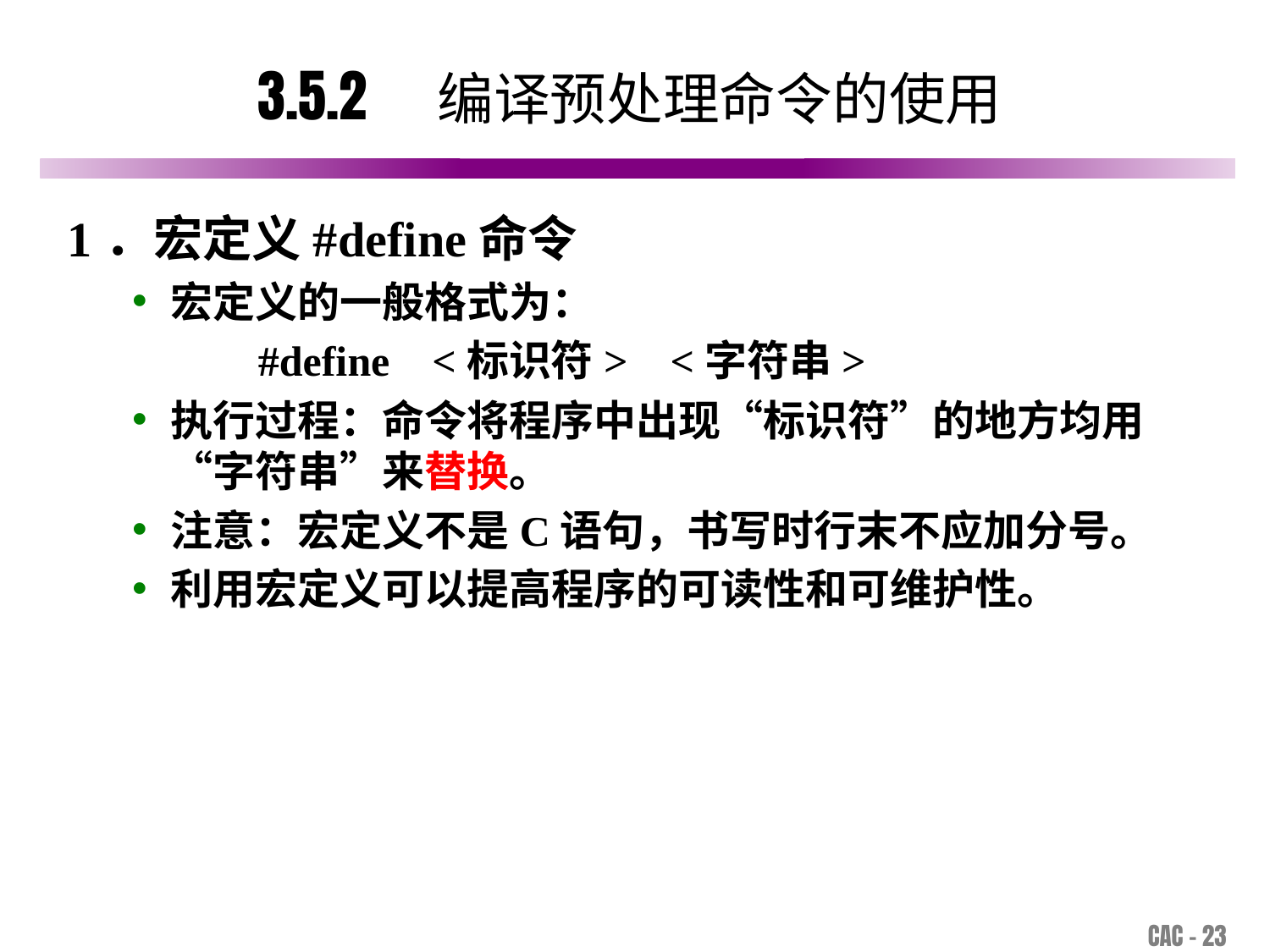

# 3.5.2　编译预处理命令的使用
1．宏定义#define命令
宏定义的一般格式为：
            #define    <标识符>    <字符串>
执行过程：命令将程序中出现“标识符”的地方均用“字符串”来替换。
注意：宏定义不是C语句，书写时行末不应加分号。
利用宏定义可以提高程序的可读性和可维护性。
23